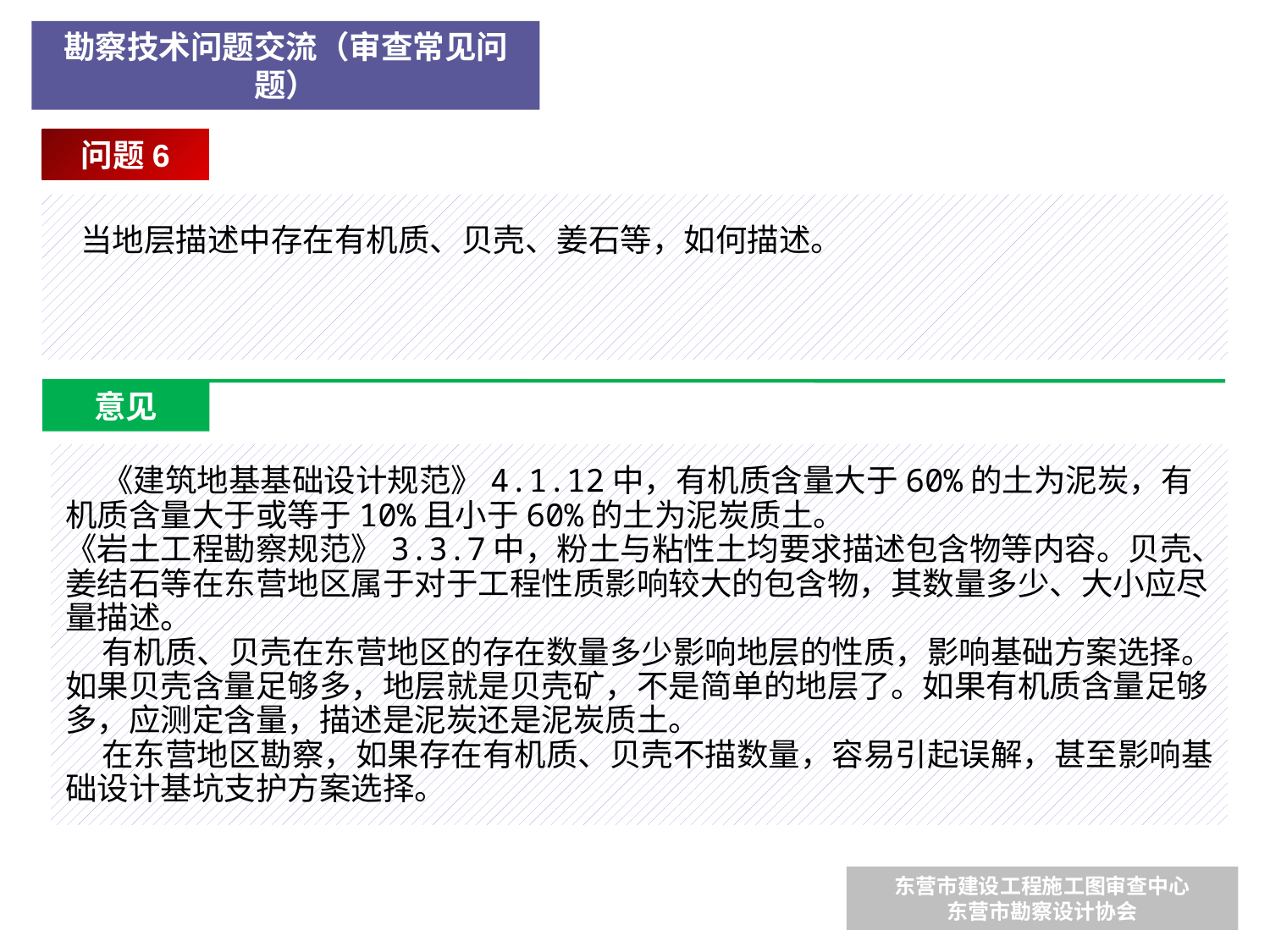

勘察技术问题交流（审查常见问题）
问题6

    当地层描述中存在有机质、贝壳、姜石等，如何描述。
意见

    《建筑地基基础设计规范》4.1.12中，有机质含量大于60%的土为泥炭，有机质含量大于或等于10%且小于60%的土为泥炭质土。
《岩土工程勘察规范》3.3.7中，粉土与粘性土均要求描述包含物等内容。贝壳、姜结石等在东营地区属于对于工程性质影响较大的包含物，其数量多少、大小应尽量描述。
    有机质、贝壳在东营地区的存在数量多少影响地层的性质，影响基础方案选择。如果贝壳含量足够多，地层就是贝壳矿，不是简单的地层了。如果有机质含量足够多，应测定含量，描述是泥炭还是泥炭质土。
    在东营地区勘察，如果存在有机质、贝壳不描数量，容易引起误解，甚至影响基础设计基坑支护方案选择。

东营市建设工程施工图审查中心
东营市勘察设计协会